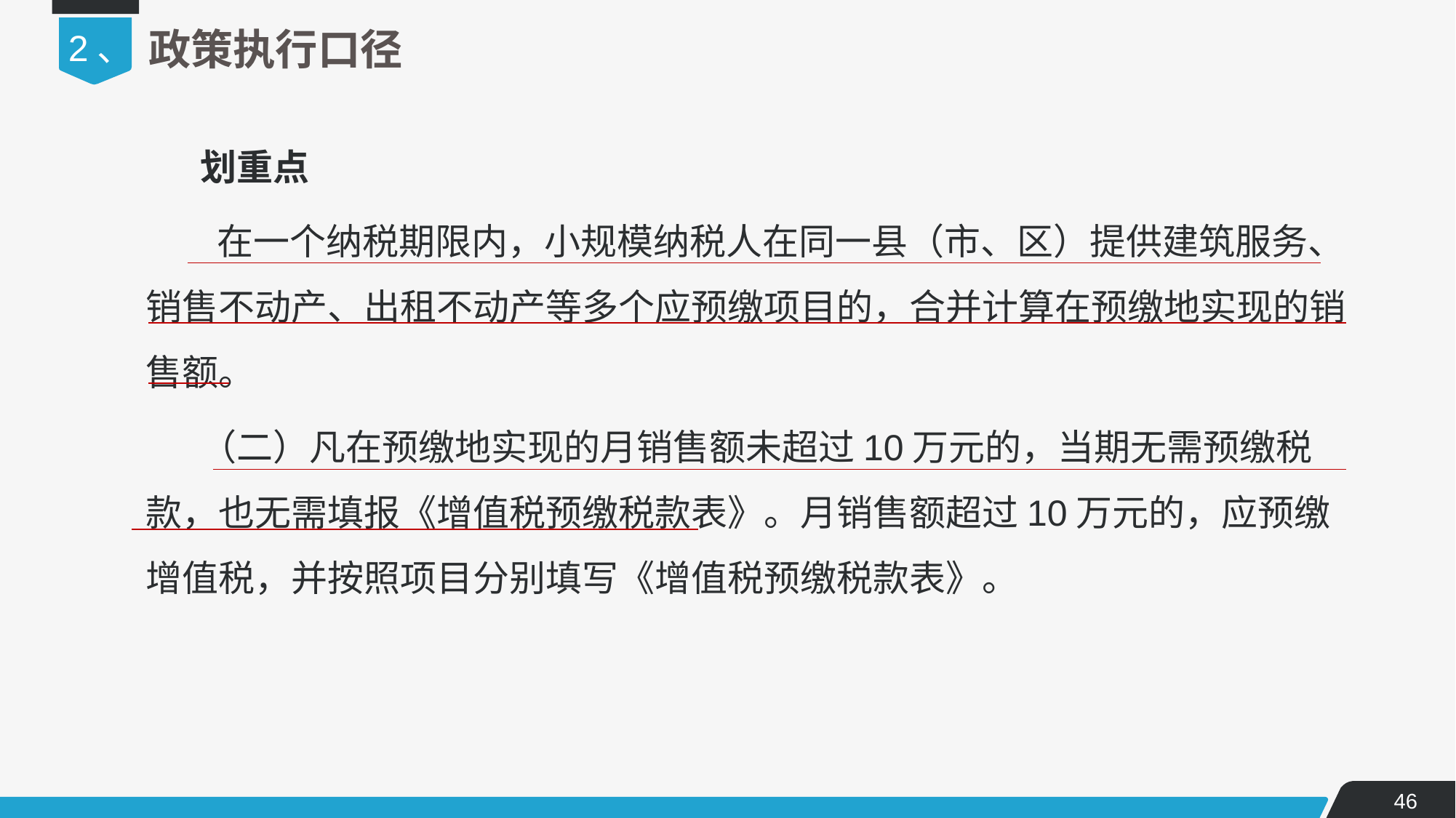

2、
政策执行口径
划重点
 在一个纳税期限内，小规模纳税人在同一县（市、区）提供建筑服务、销售不动产、出租不动产等多个应预缴项目的，合并计算在预缴地实现的销售额。
（二）凡在预缴地实现的月销售额未超过10万元的，当期无需预缴税款，也无需填报《增值税预缴税款表》。月销售额超过10万元的，应预缴增值税，并按照项目分别填写《增值税预缴税款表》。